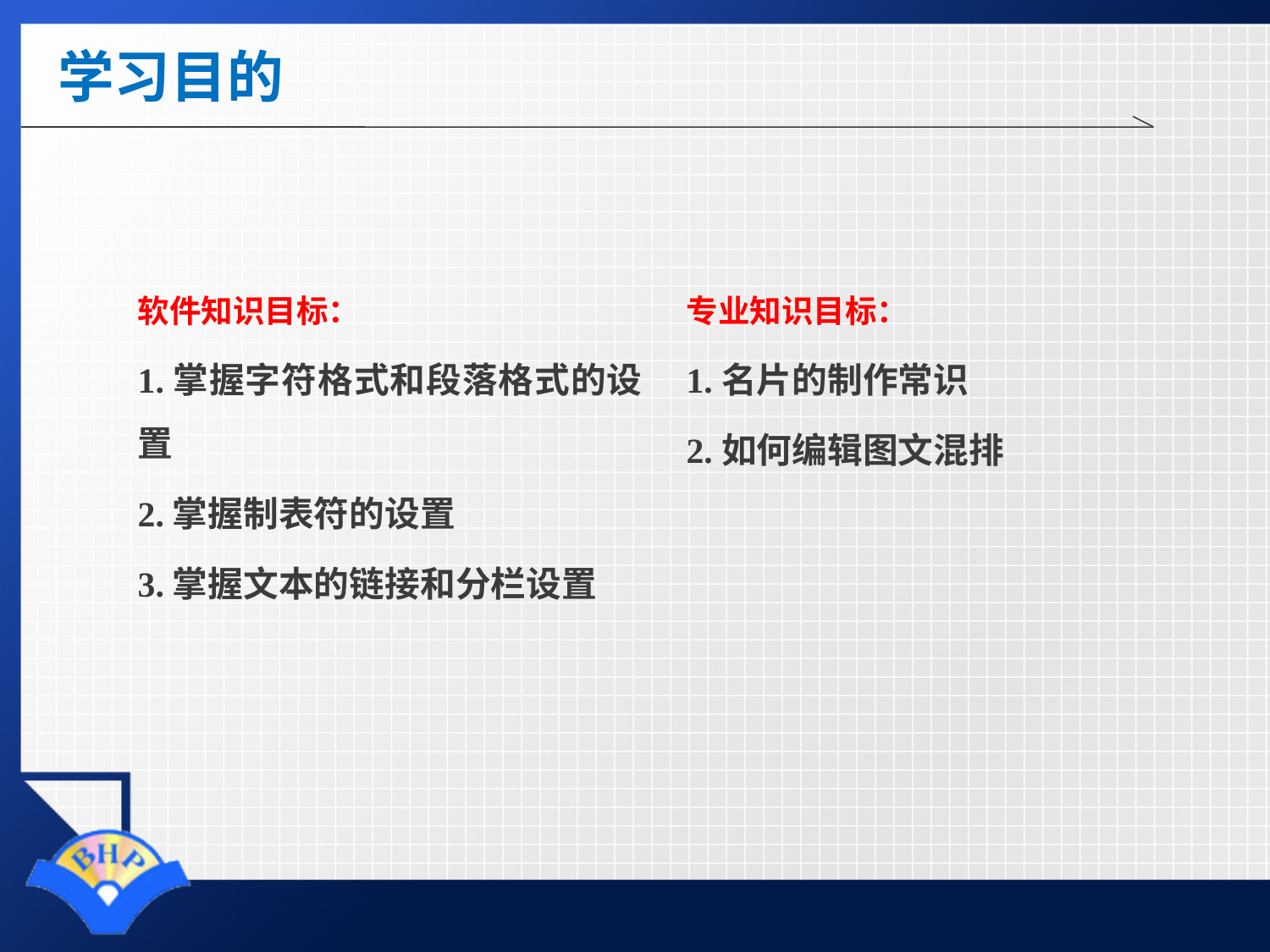

# 学习目的
软件知识目标：
1.掌握字符格式和段落格式的设置
2.掌握制表符的设置
3.掌握文本的链接和分栏设置
专业知识目标：
1.名片的制作常识
2.如何编辑图文混排